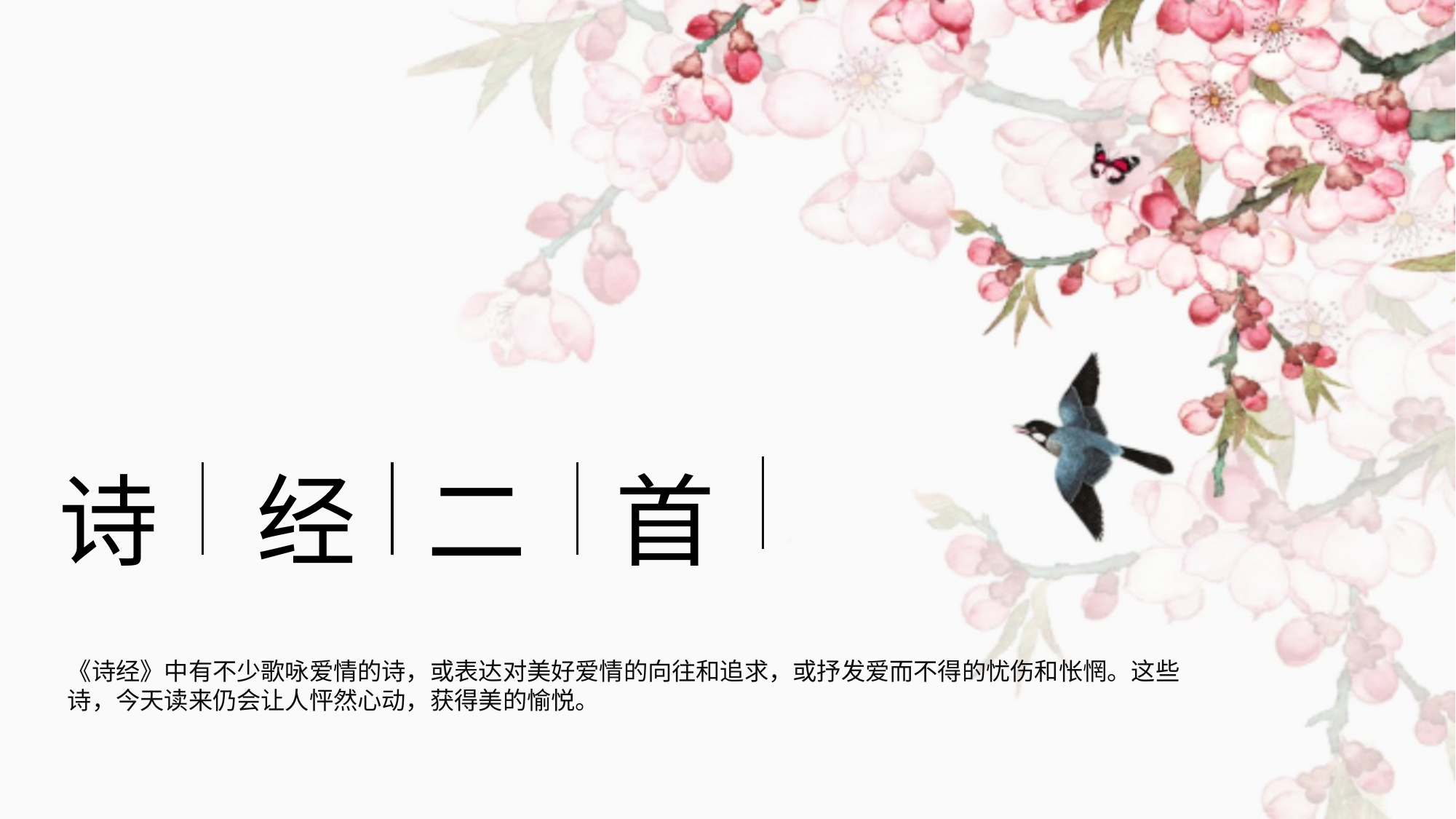

诗
经
二
首
《诗经》中有不少歌咏爱情的诗，或表达对美好爱情的向往和追求，或抒发爱而不得的忧伤和怅惘。这些诗，今天读来仍会让人怦然心动，获得美的愉悦。